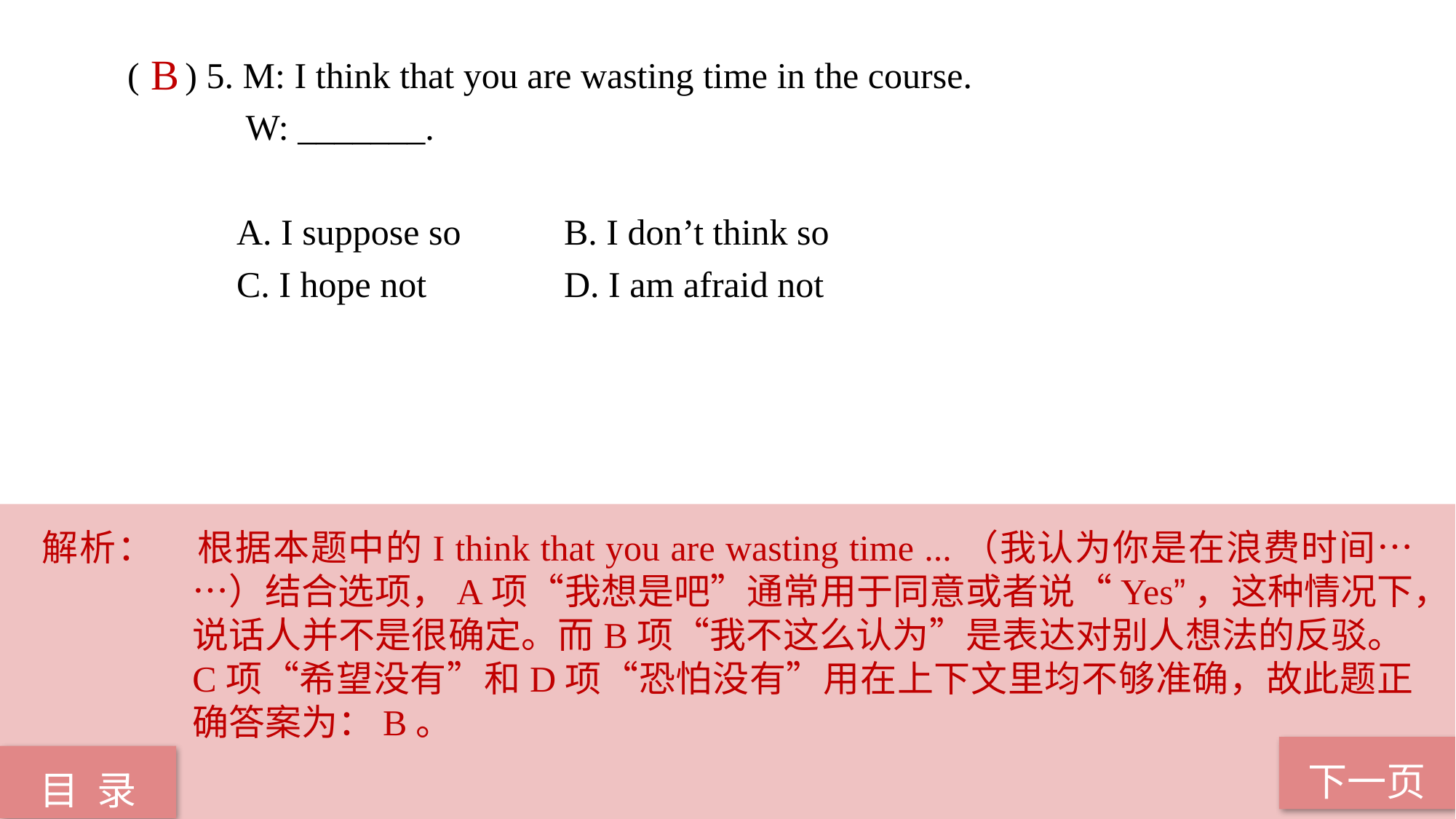

(     ) 5. M: I think that you are wasting time in the course.
	 W: _______.

	A. I suppose so 	B. I don’t think so
	C. I hope not 		D. I am afraid not

B
解析：	根据本题中的I think that you are wasting time ...（我认为你是在浪费时间……）结合选项，A项“我想是吧”通常用于同意或者说“Yes”，这种情况下，说话人并不是很确定。而B项“我不这么认为”是表达对别人想法的反驳。C项“希望没有”和D项“恐怕没有”用在上下文里均不够准确，故此题正确答案为：B。
下一页